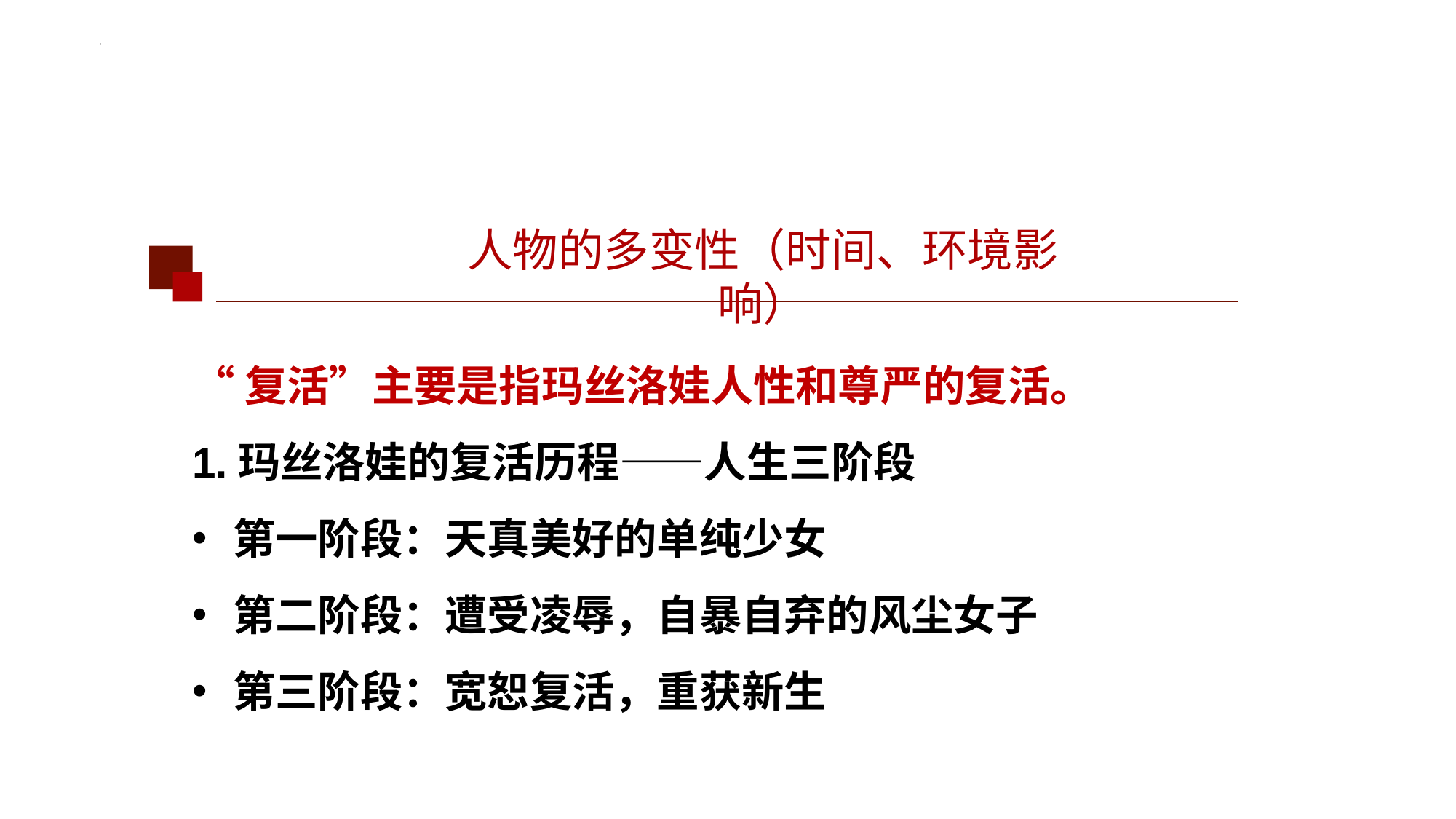

人物的多变性（时间、环境影响）

“复活”主要是指玛丝洛娃人性和尊严的复活。
1.玛丝洛娃的复活历程——人生三阶段
第一阶段：天真美好的单纯少女
第二阶段：遭受凌辱，自暴自弃的风尘女子
第三阶段：宽恕复活，重获新生